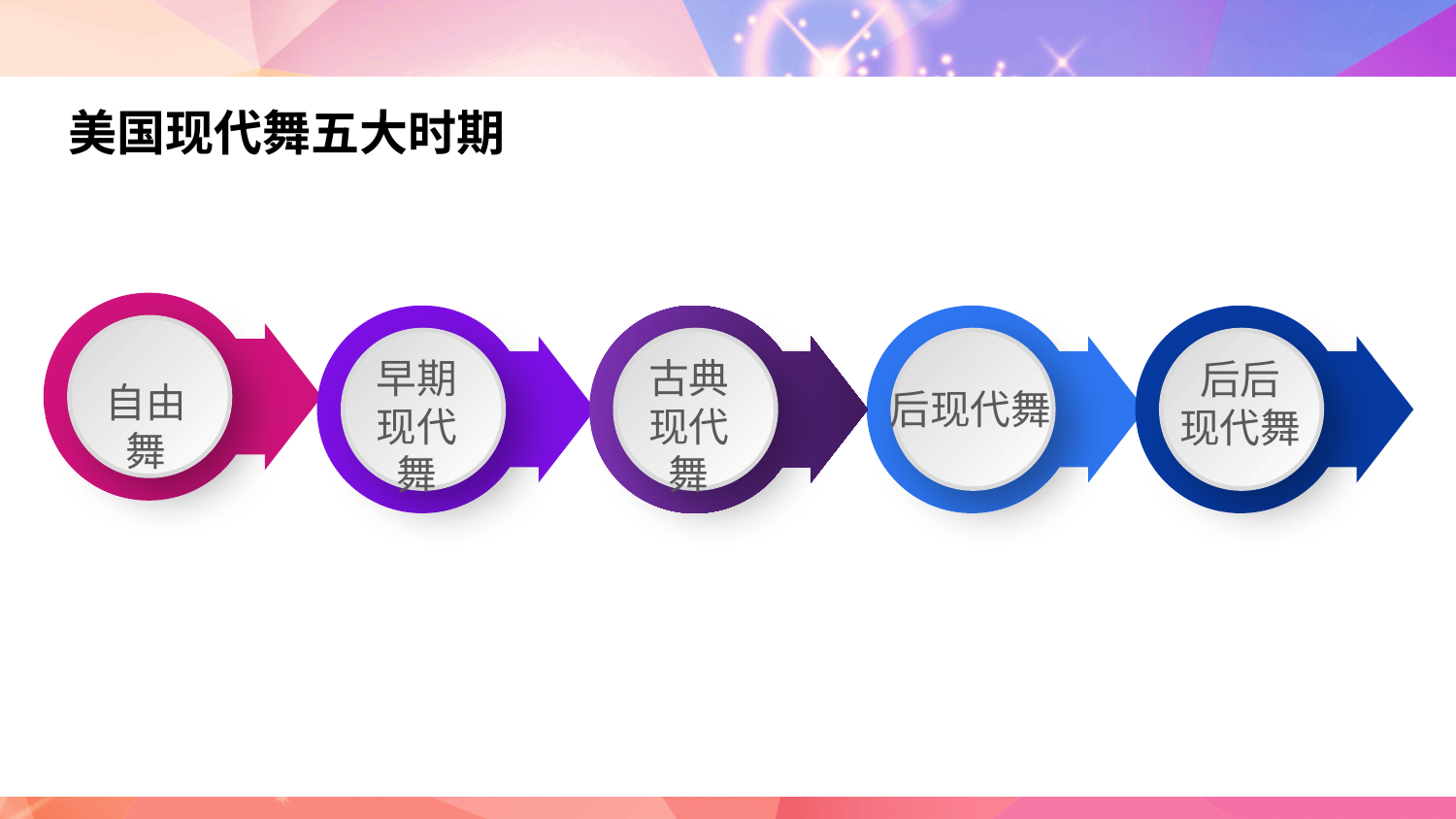

美国现代舞五大时期

自由舞

早期
现代舞

古典
现代舞

后现代舞

后后
现代舞